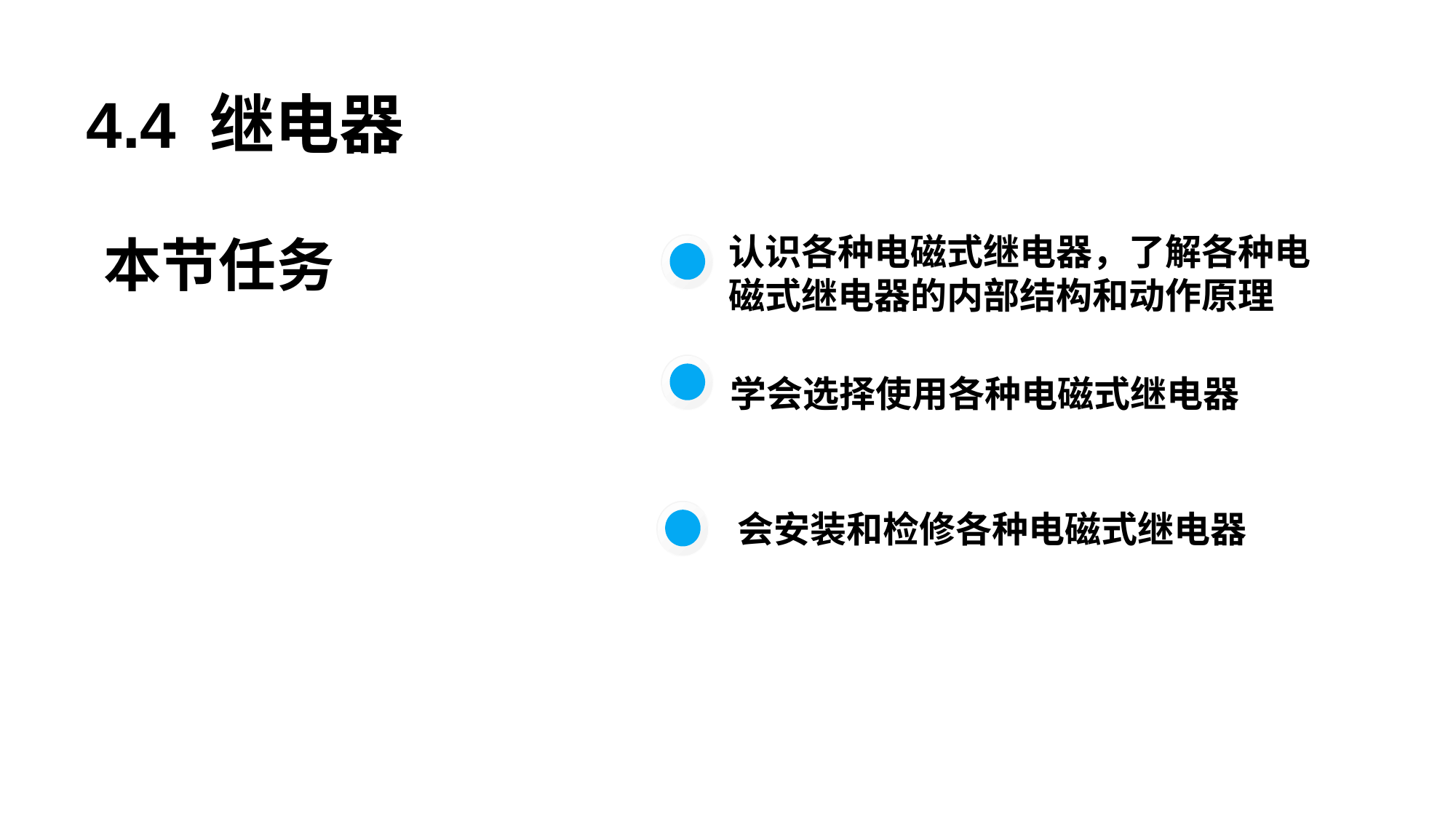

4.4 继电器
本节任务
认识各种电磁式继电器，了解各种电磁式继电器的内部结构和动作原理

学会选择使用各种电磁式继电器

会安装和检修各种电磁式继电器